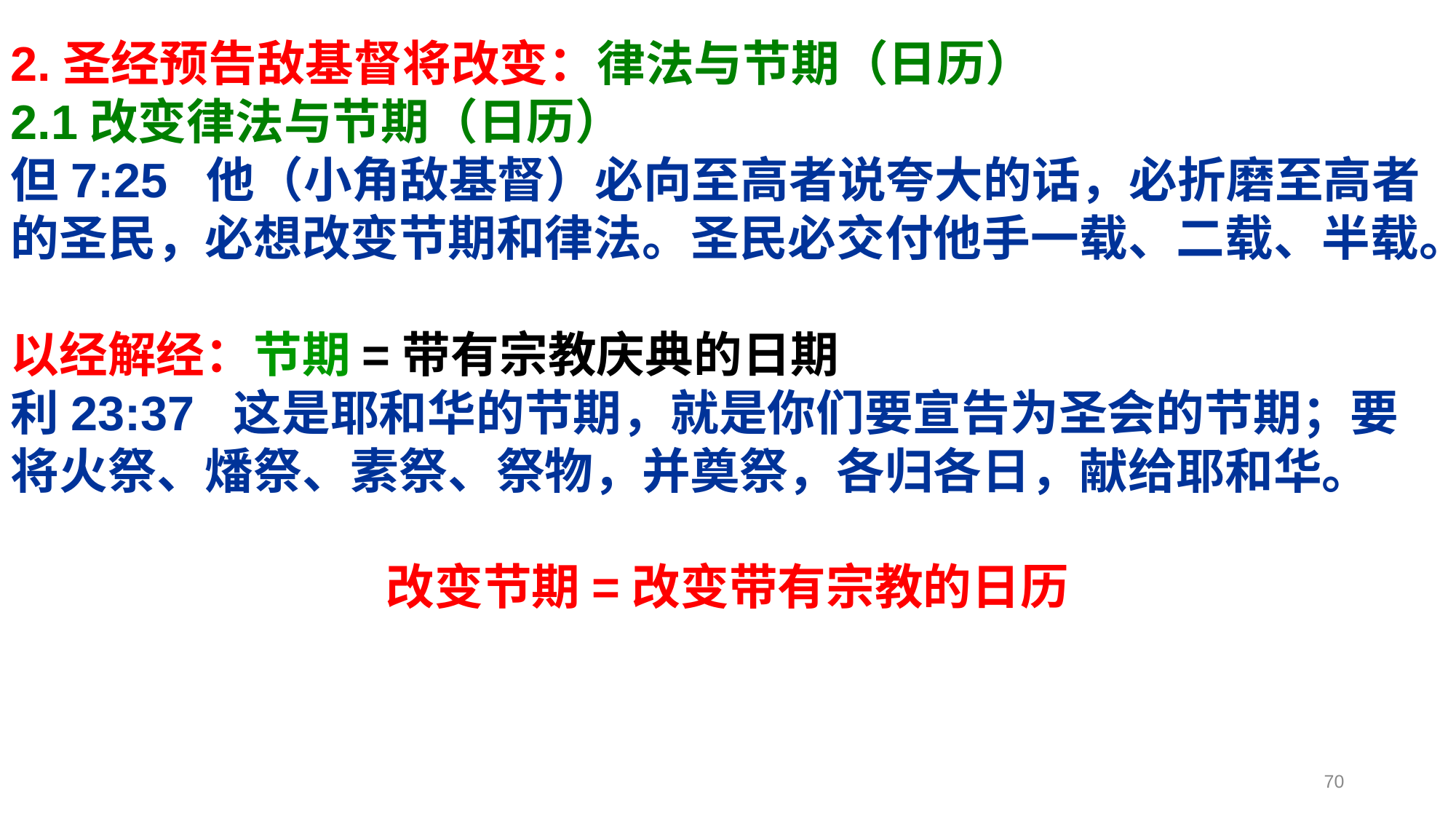

2.圣经预告敌基督将改变：律法与节期（日历）
2.1改变律法与节期（日历）
但7:25  他（小角敌基督）必向至高者说夸大的话，必折磨至高者的圣民，必想改变节期和律法。圣民必交付他手一载、二载、半载。

以经解经：节期=带有宗教庆典的日期
利23:37  这是耶和华的节期，就是你们要宣告为圣会的节期；要将火祭、燔祭、素祭、祭物，并奠祭，各归各日，献给耶和华。

改变节期=改变带有宗教的日历

70